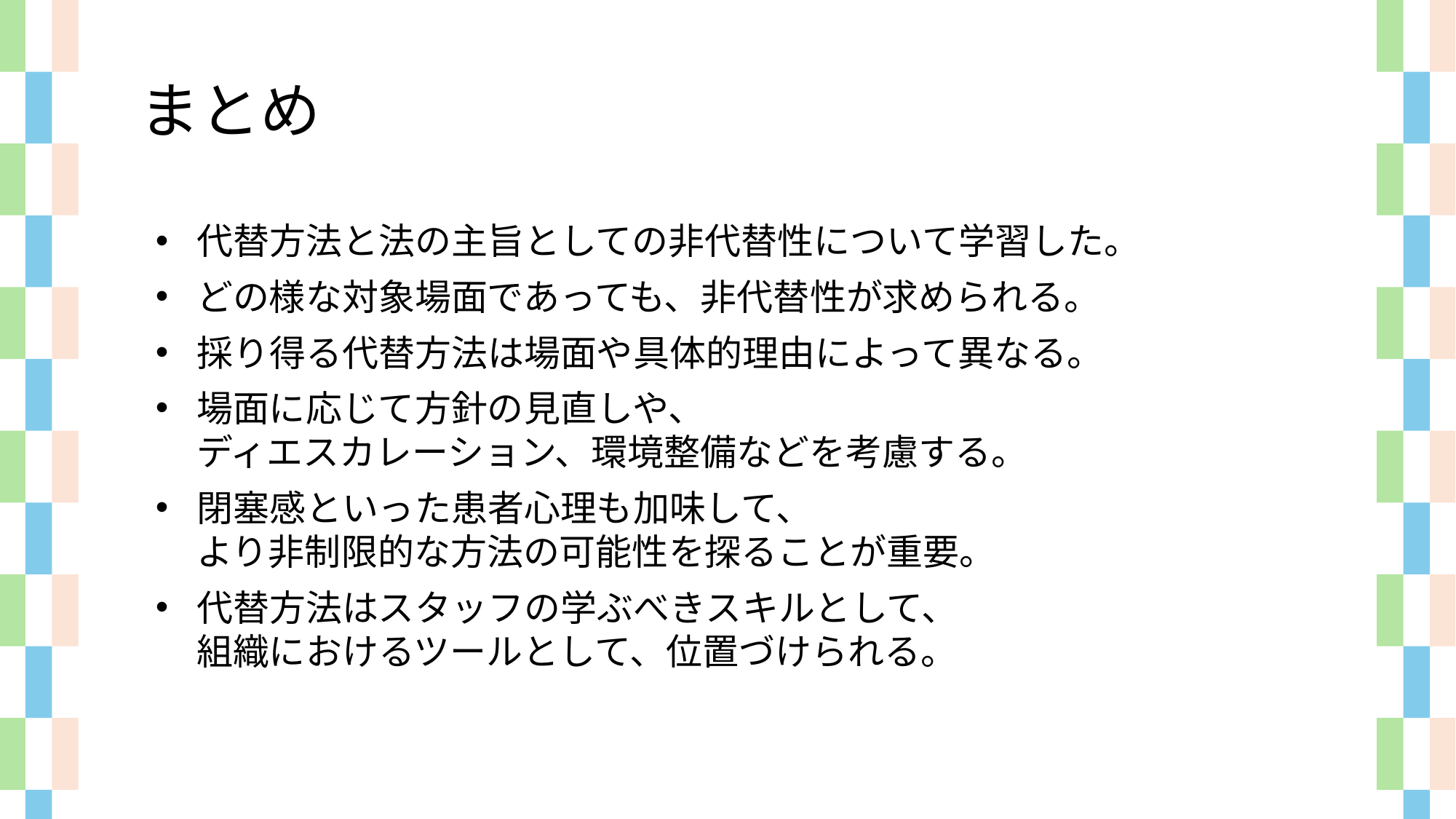

まとめ
代替方法と法の主旨としての非代替性について学習した。
どの様な対象場面であっても、非代替性が求められる。
採り得る代替方法は場面や具体的理由によって異なる。
場面に応じて方針の見直しや、
ディエスカレーション、環境整備などを考慮する。
閉塞感といった患者心理も加味して、
より非制限的な方法の可能性を探ることが重要。
代替方法はスタッフの学ぶべきスキルとして、
組織におけるツールとして、位置づけられる。